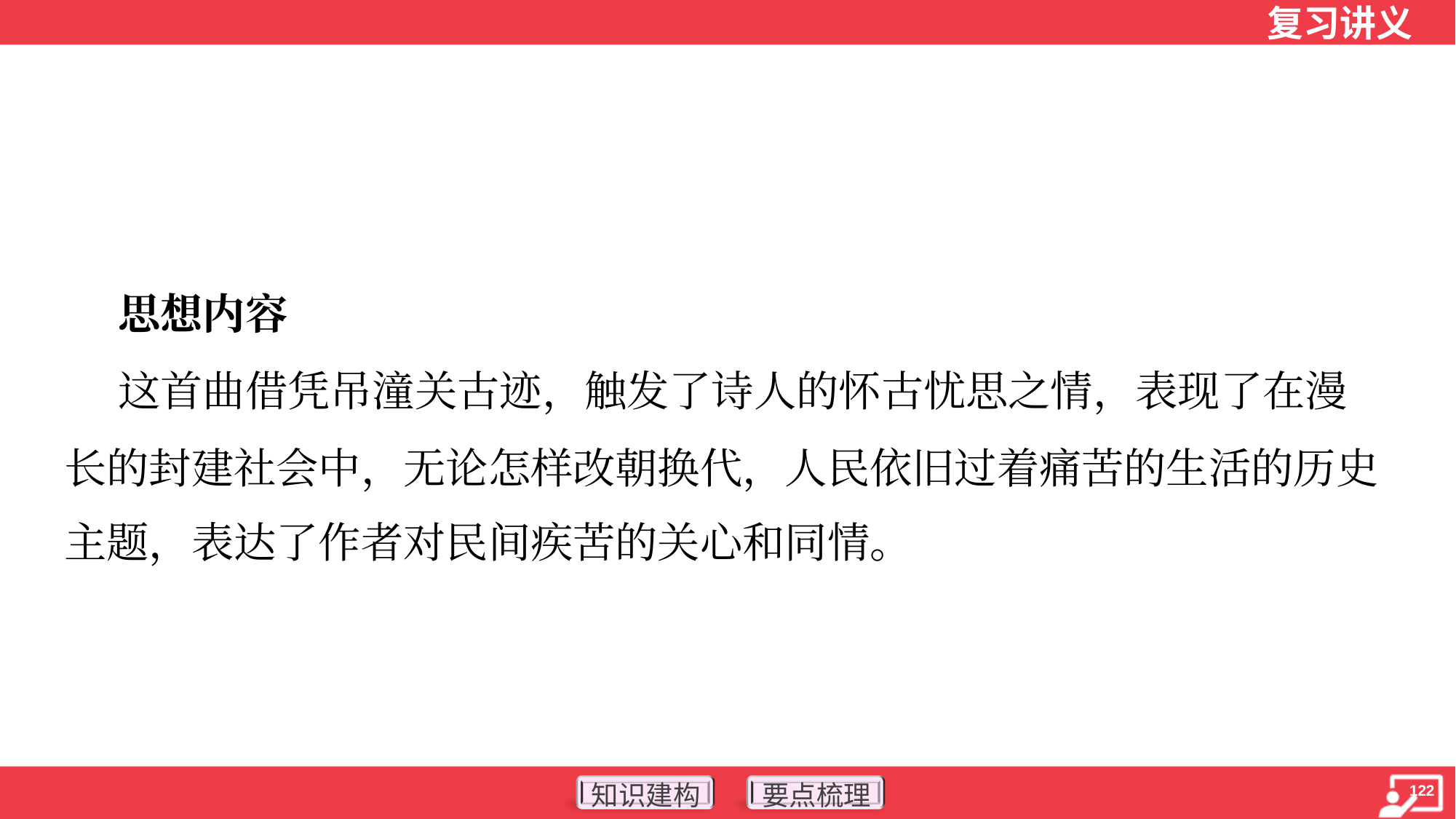

思想内容
    这首曲借凭吊潼关古迹，触发了诗人的怀古忧思之情，表现了在漫
长的封建社会中，无论怎样改朝换代，人民依旧过着痛苦的生活的历史
主题，表达了作者对民间疾苦的关心和同情。